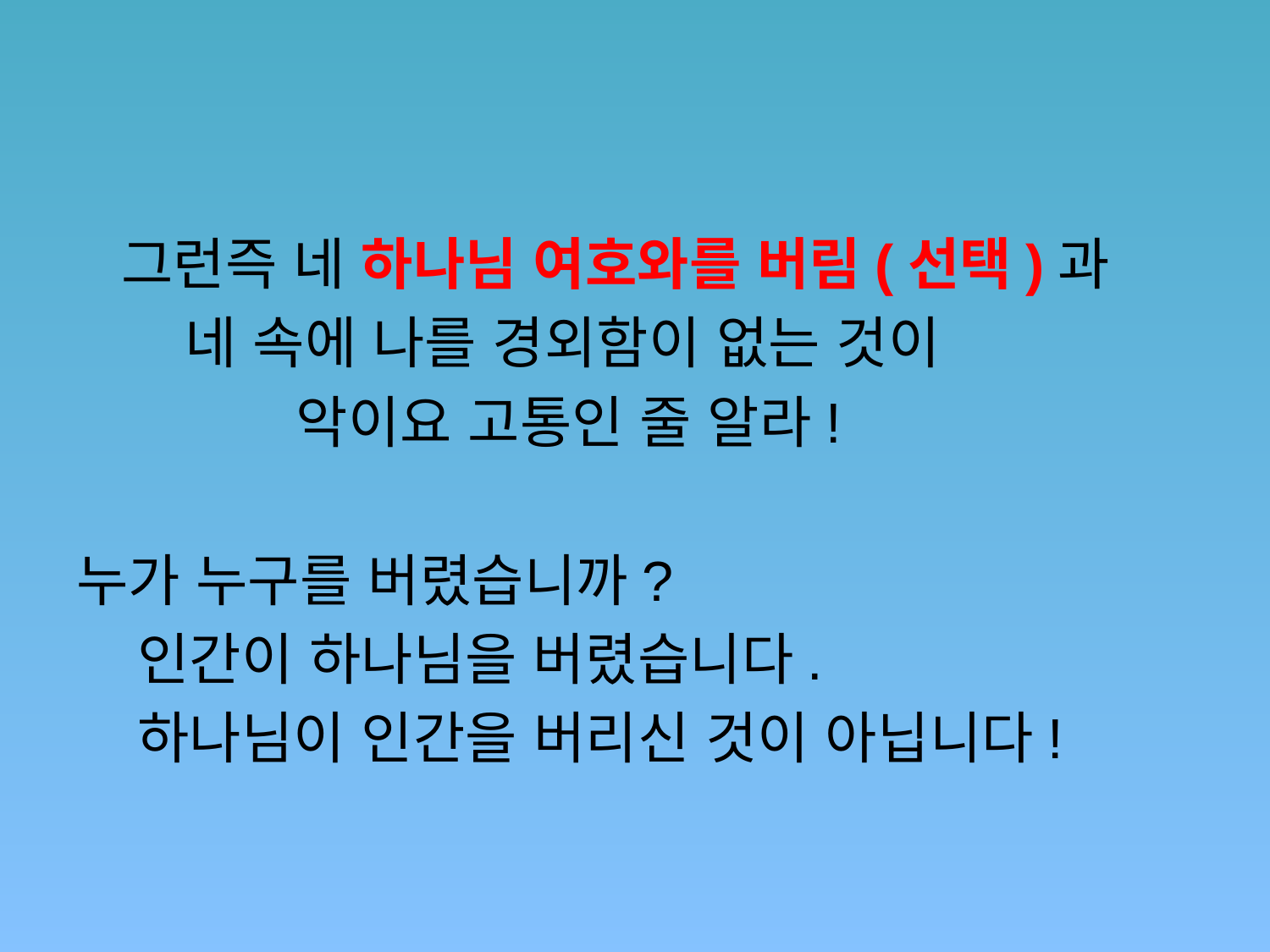

#
  그런즉 네 하나님 여호와를 버림(선택)과
      네 속에 나를 경외함이 없는 것이
             악이요 고통인 줄 알라!

누가 누구를 버렸습니까?
   인간이 하나님을 버렸습니다.
   하나님이 인간을 버리신 것이 아닙니다!